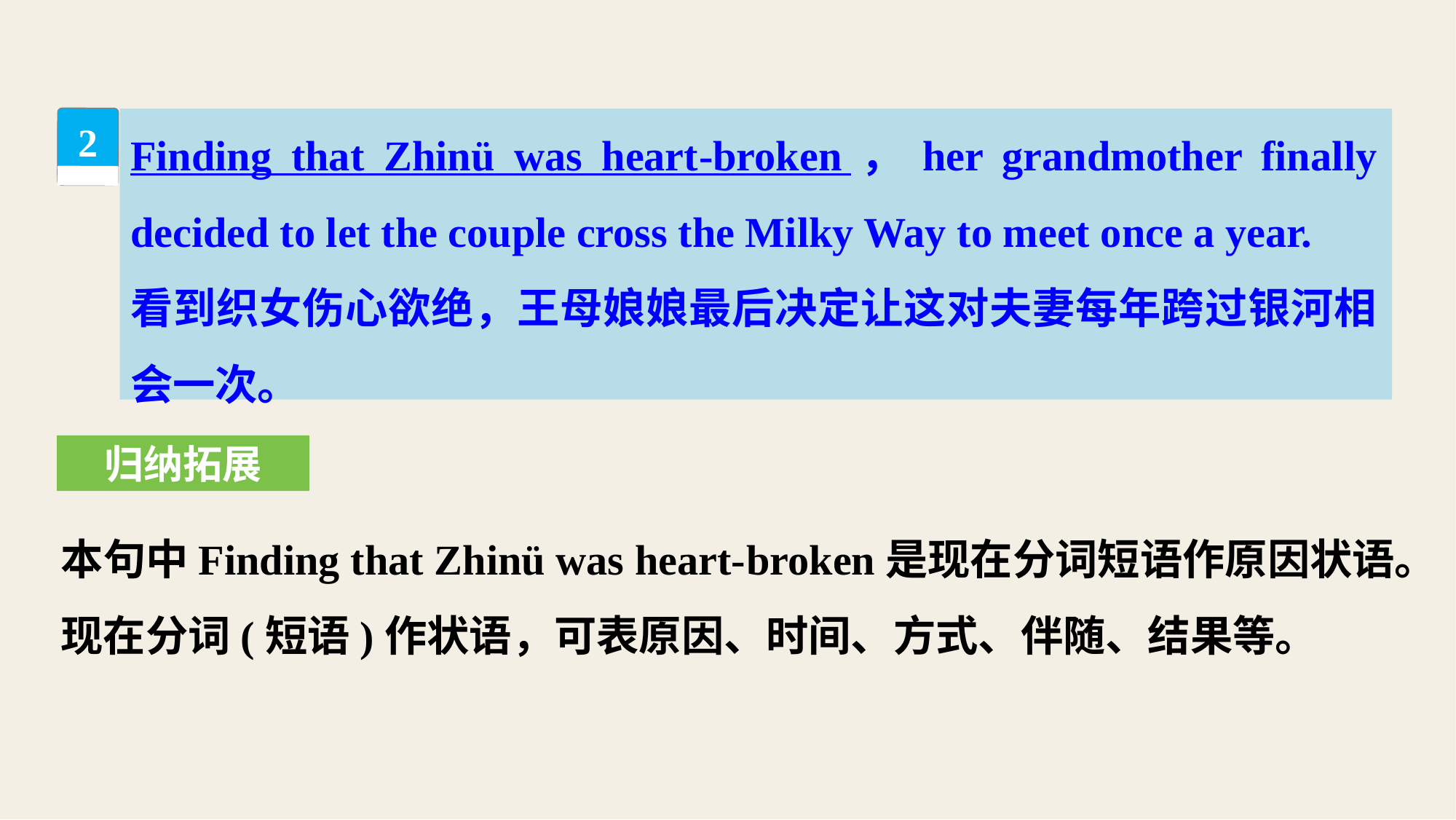

Finding that Zhinü was heart­-broken，her grandmother finally decided to let the couple cross the Milky Way to meet once a year.
看到织女伤心欲绝，王母娘娘最后决定让这对夫妻每年跨过银河相会一次。

2

归纳拓展
本句中Finding that Zhinü was heart-­broken是现在分词短语作原因状语。现在分词(短语)作状语，可表原因、时间、方式、伴随、结果等。